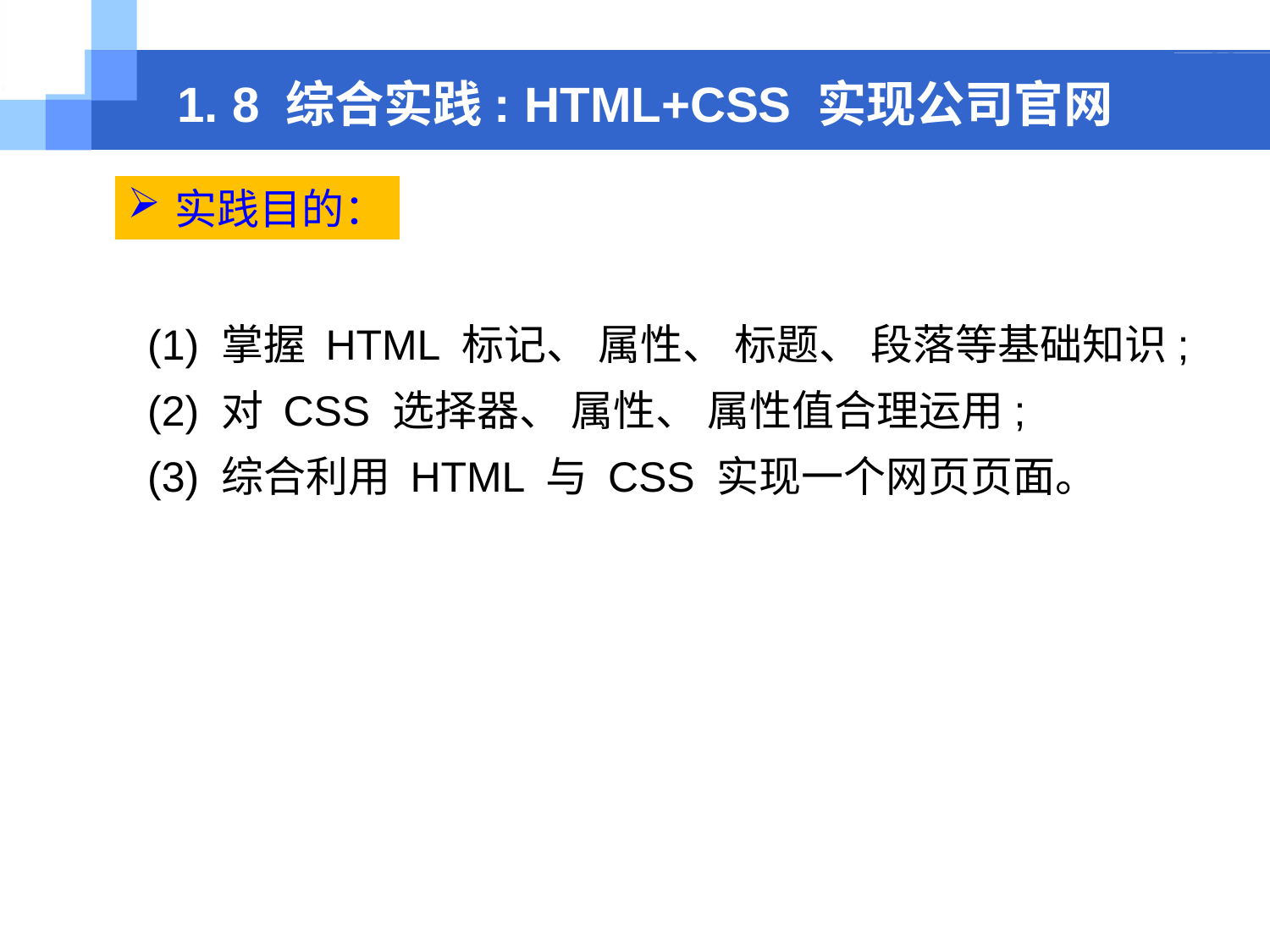

1. 8 综合实践: HTML+CSS 实现公司官网
实践目的：
(1) 掌握 HTML 标记、 属性、 标题、 段落等基础知识;
(2) 对 CSS 选择器、 属性、 属性值合理运用;
(3) 综合利用 HTML 与 CSS 实现一个网页页面。